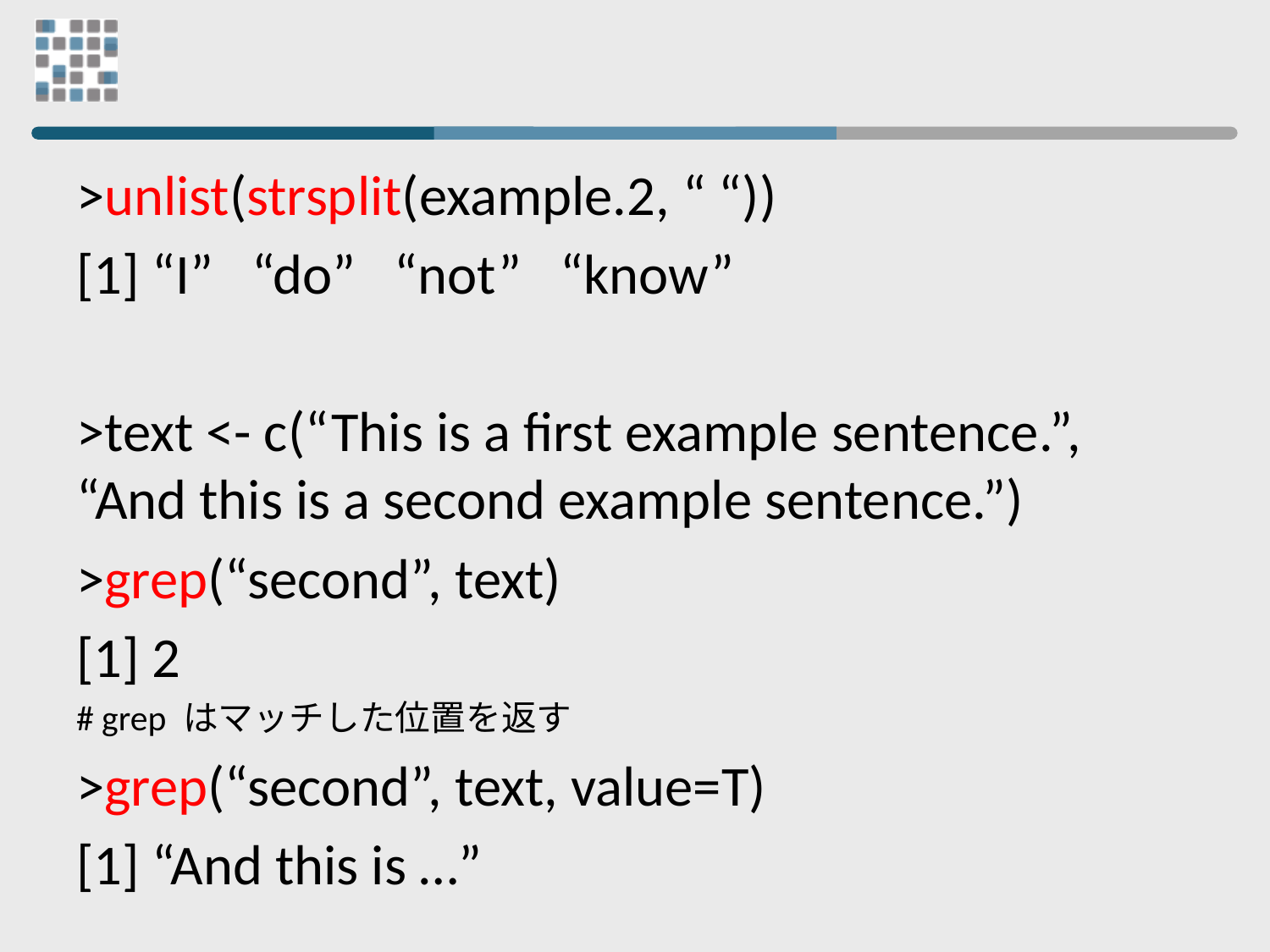

>unlist(strsplit(example.2, “ “))
[1] “I”   “do”   “not”   “know”

>text <- c(“This is a first example sentence.”, “And this is a second example sentence.”)
>grep(“second”, text)
[1] 2
# grep はマッチした位置を返す
>grep(“second”, text, value=T)
[1] “And this is …”